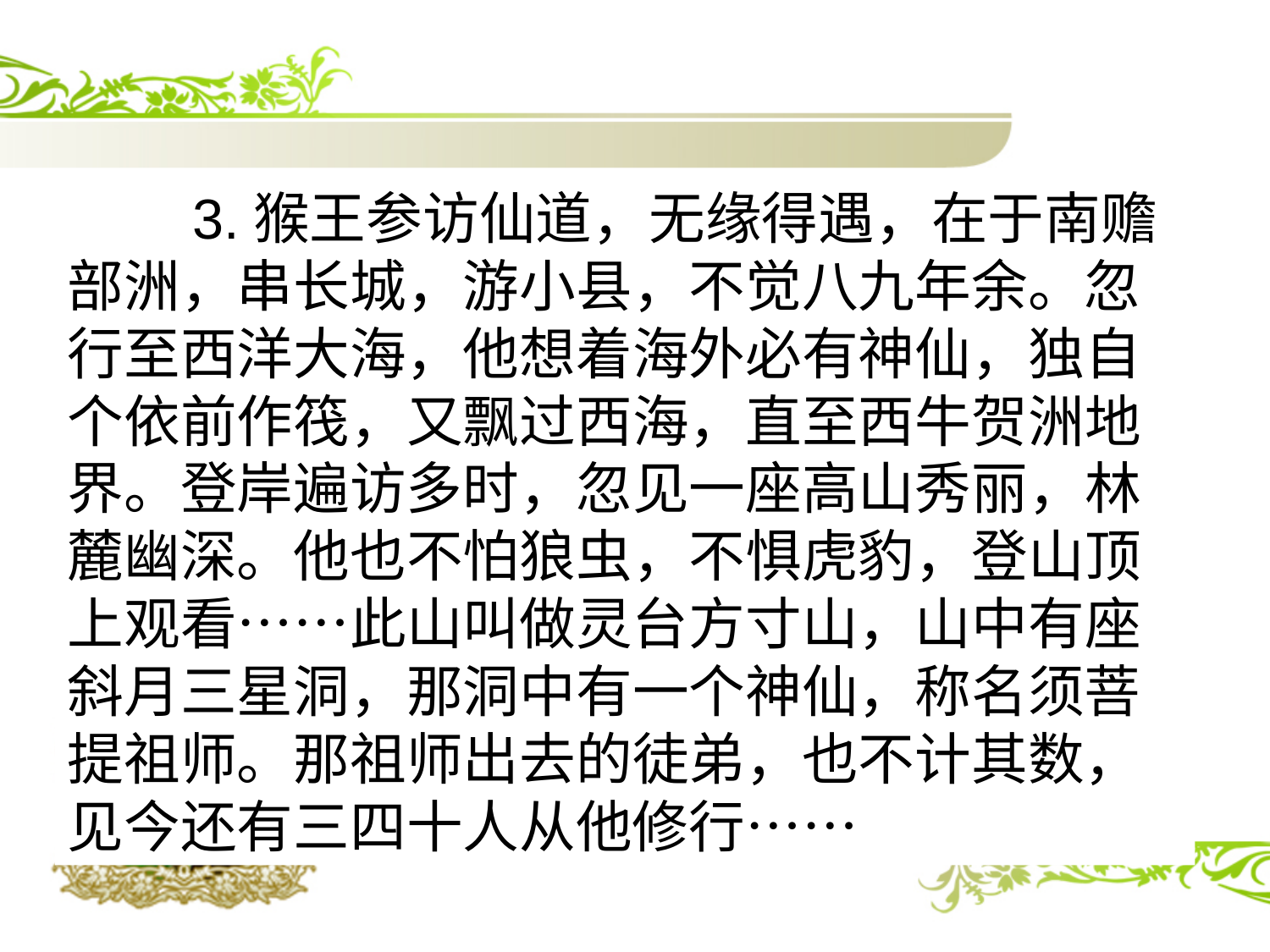

3.猴王参访仙道，无缘得遇，在于南赡部洲，串长城，游小县，不觉八九年余。忽行至西洋大海，他想着海外必有神仙，独自个依前作筏，又飘过西海，直至西牛贺洲地界。登岸遍访多时，忽见一座高山秀丽，林麓幽深。他也不怕狼虫，不惧虎豹，登山顶上观看……此山叫做灵台方寸山，山中有座斜月三星洞，那洞中有一个神仙，称名须菩提祖师。那祖师出去的徒弟，也不计其数，见今还有三四十人从他修行……